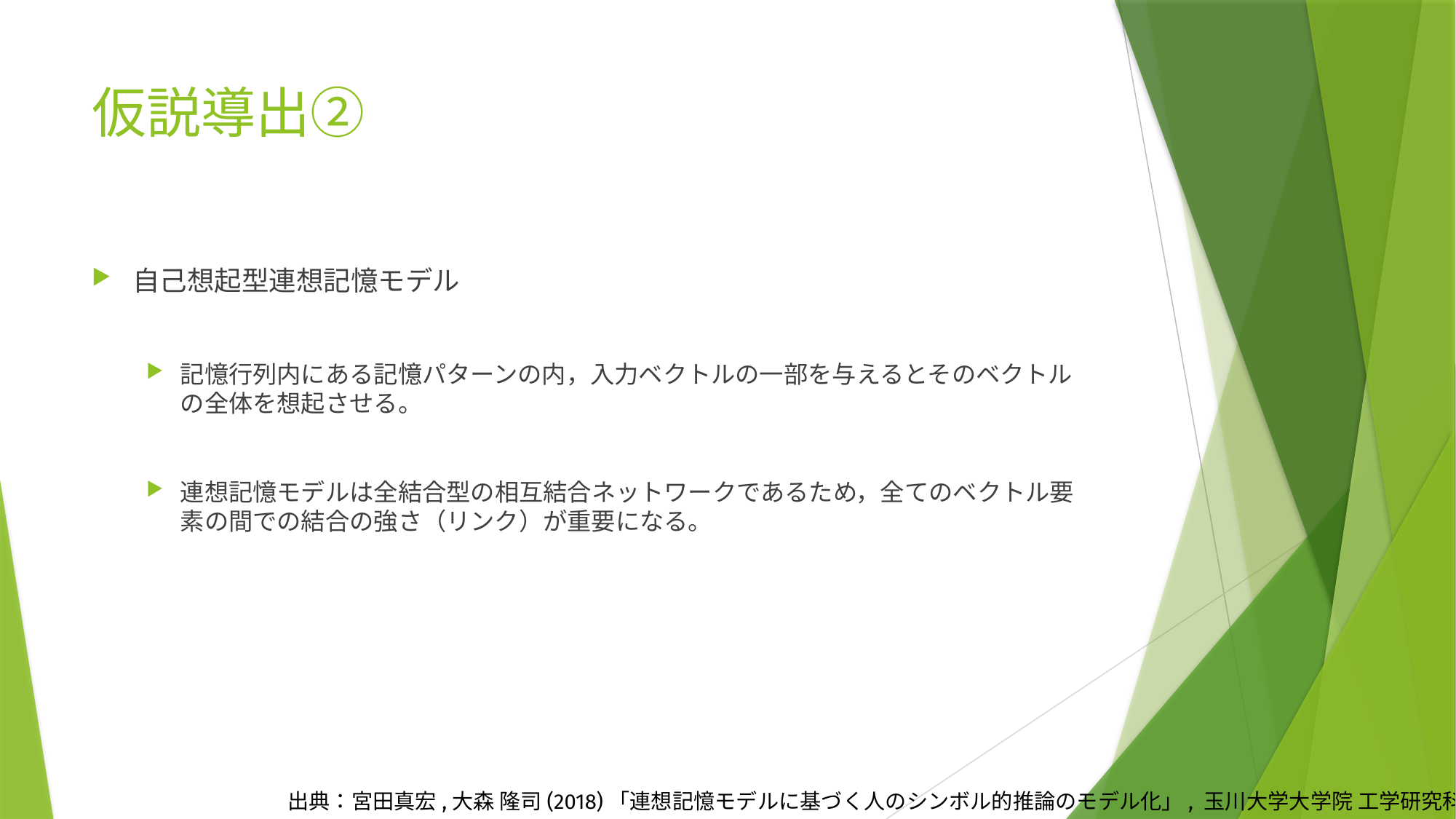

# 仮説導出②
自己想起型連想記憶モデル

記憶行列内にある記憶パターンの内，入力ベクトルの一部を与えるとそのベクトルの全体を想起させる。

連想記憶モデルは全結合型の相互結合ネットワークであるため，全てのベクトル要素の間での結合の強さ（リンク）が重要になる。
出典：宮田真宏,大森 隆司(2018)「連想記憶モデルに基づく人のシンボル的推論のモデル化」, 玉川大学大学院 工学研究科